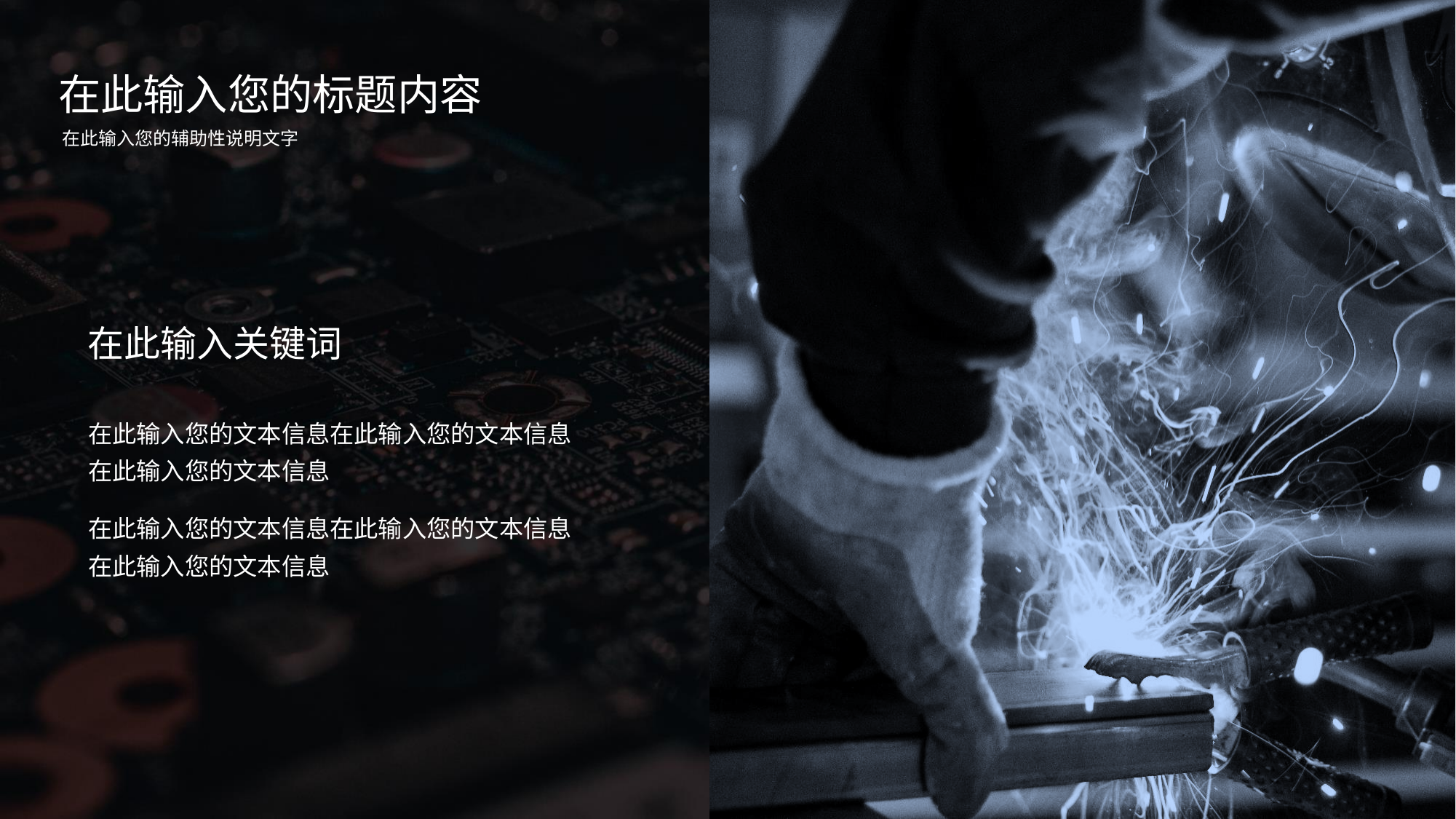

在此输入您的标题内容
在此输入您的辅助性说明文字
在此输入关键词
在此输入您的文本信息在此输入您的文本信息
在此输入您的文本信息
在此输入您的文本信息在此输入您的文本信息
在此输入您的文本信息